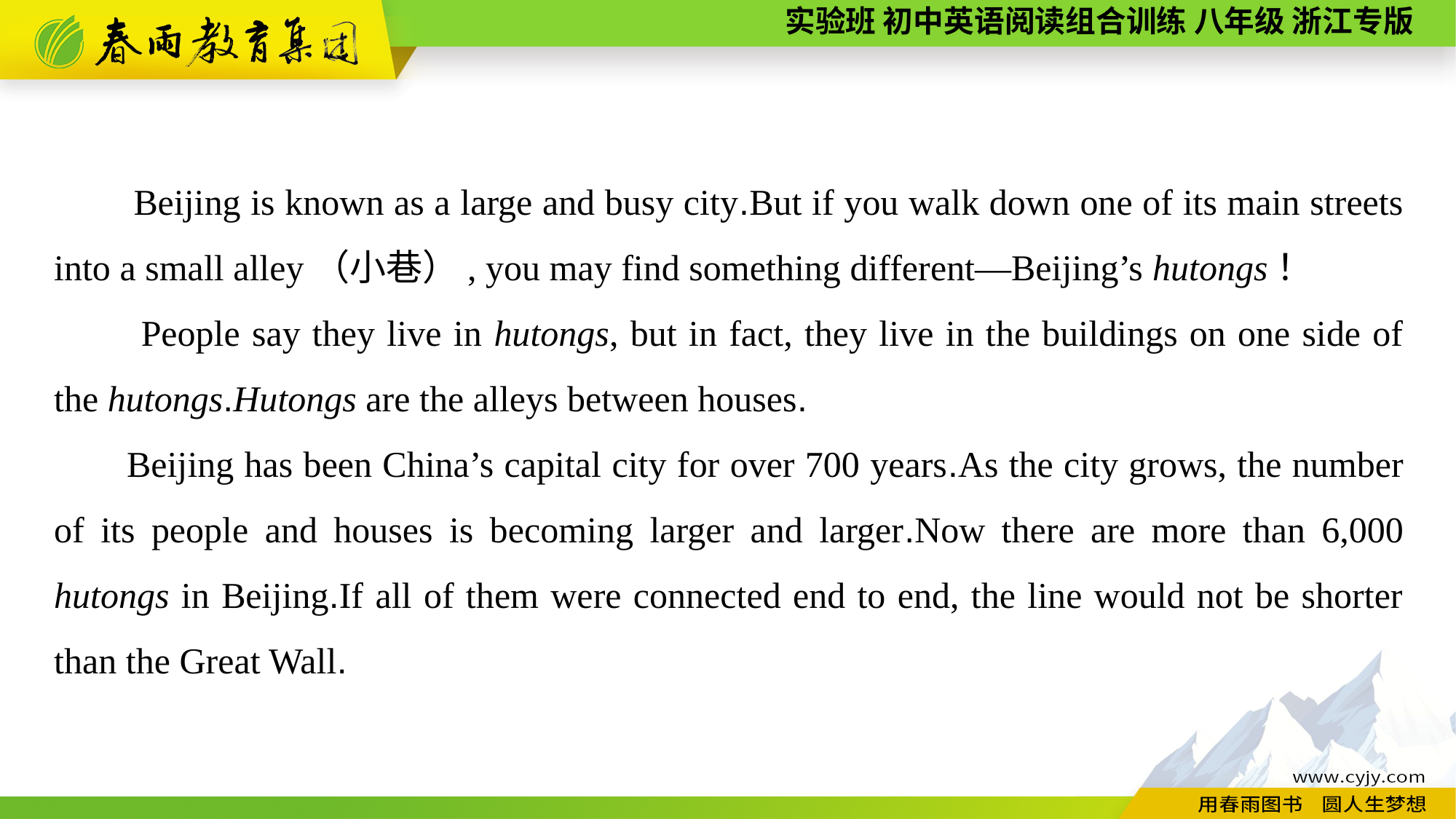

Beijing is known as a large and busy city.But if you walk down one of its main streets into a small alley（小巷）, you may find something different—Beijing’s hutongs！
　　People say they live in hutongs, but in fact, they live in the buildings on one side of the hutongs.Hutongs are the alleys between houses.
Beijing has been China’s capital city for over 700 years.As the city grows, the number of its people and houses is becoming larger and larger.Now there are more than 6,000 hutongs in Beijing.If all of them were connected end to end, the line would not be shorter than the Great Wall.